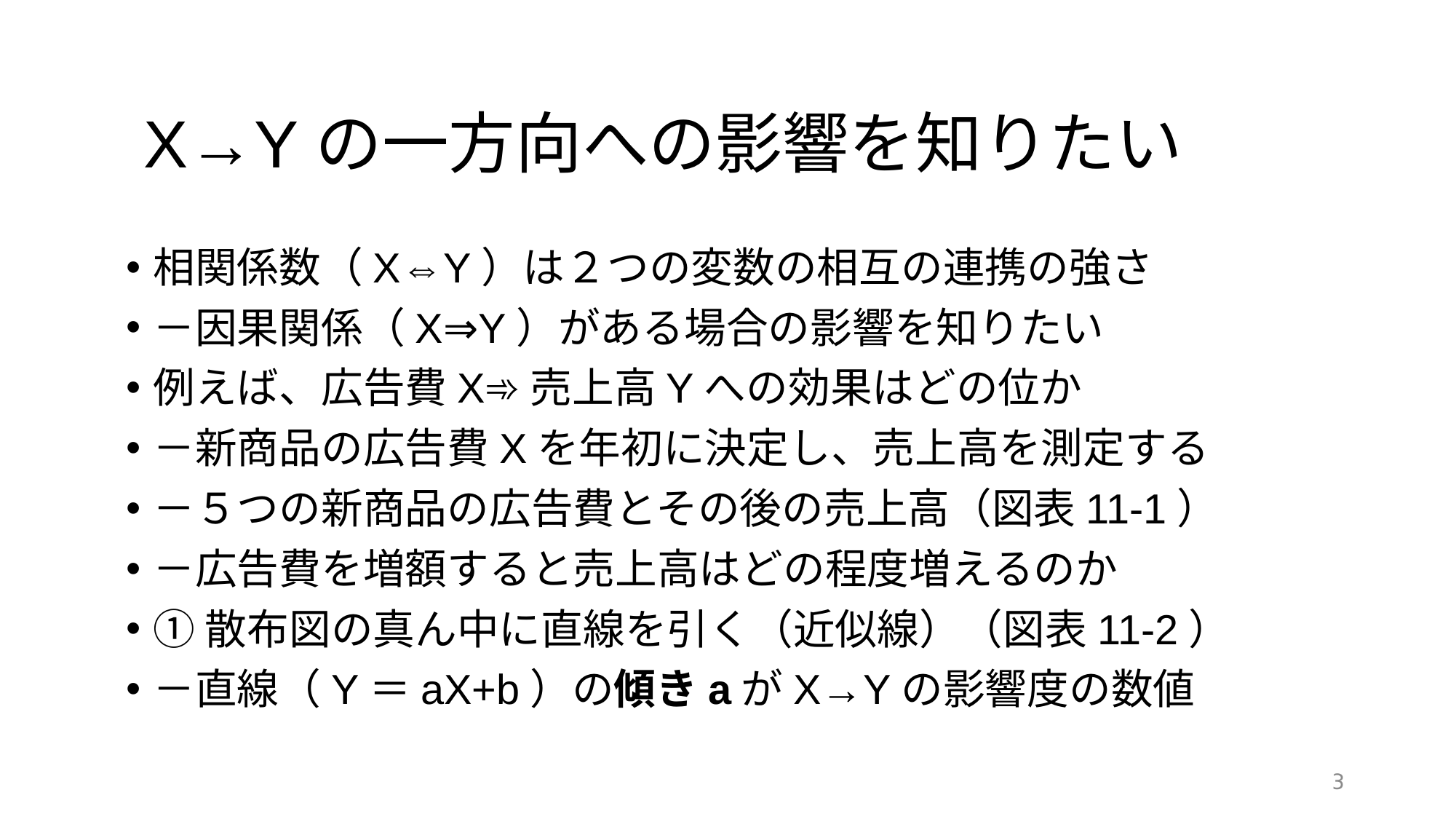

# X→Yの一方向への影響を知りたい
相関係数（X⇔Y）は２つの変数の相互の連携の強さ
－因果関係（X⇒Y）がある場合の影響を知りたい
例えば、広告費X➾売上高Yへの効果はどの位か
－新商品の広告費Xを年初に決定し、売上高を測定する
－５つの新商品の広告費とその後の売上高（図表11-1）
－広告費を増額すると売上高はどの程度増えるのか
①散布図の真ん中に直線を引く（近似線）（図表11-2）
－直線（Y＝aX+b）の傾きaがX→Yの影響度の数値
3